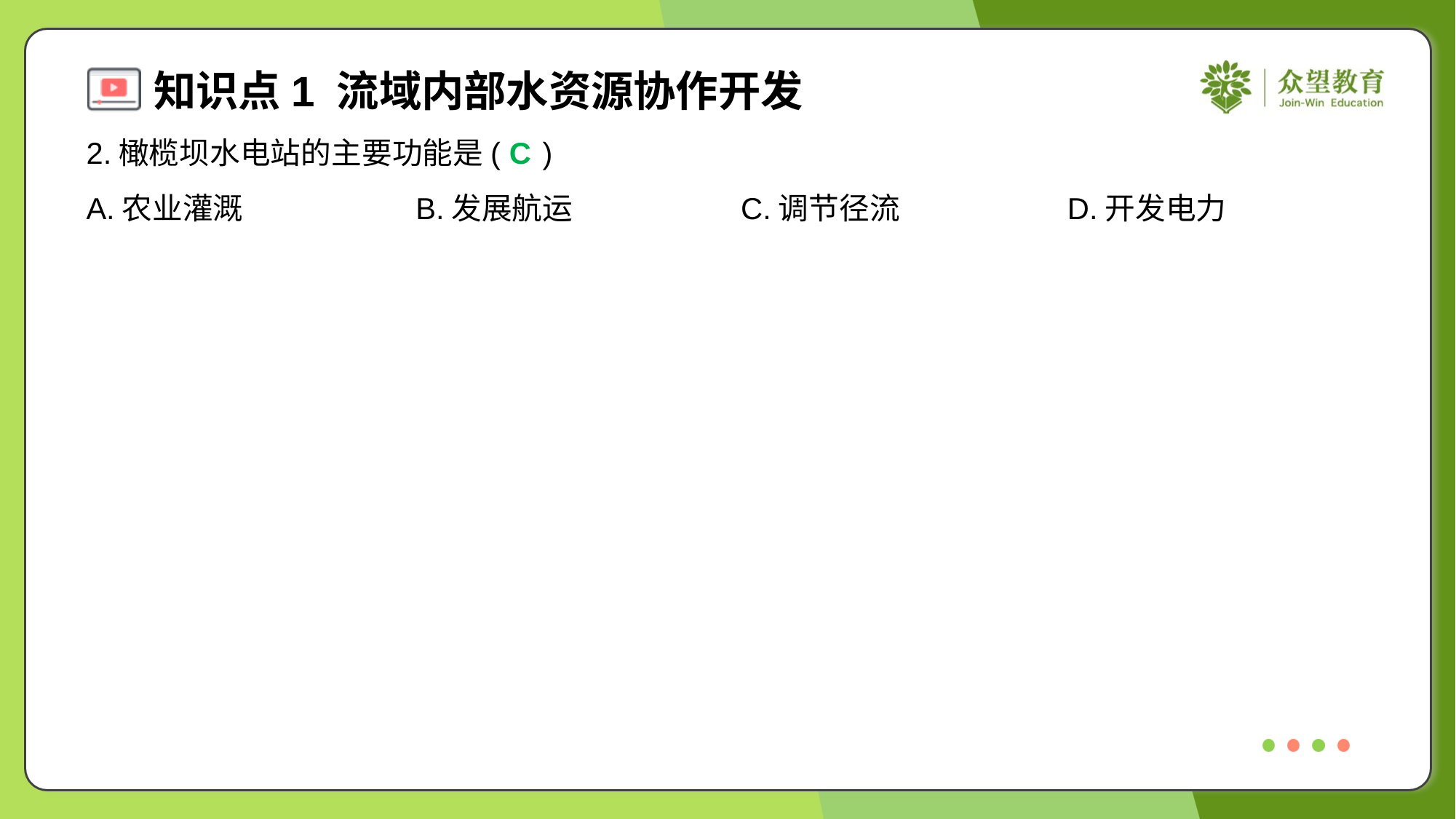

2.橄榄坝水电站的主要功能是(     )
C
A.农业灌溉	B.发展航运	C.调节径流	D.开发电力